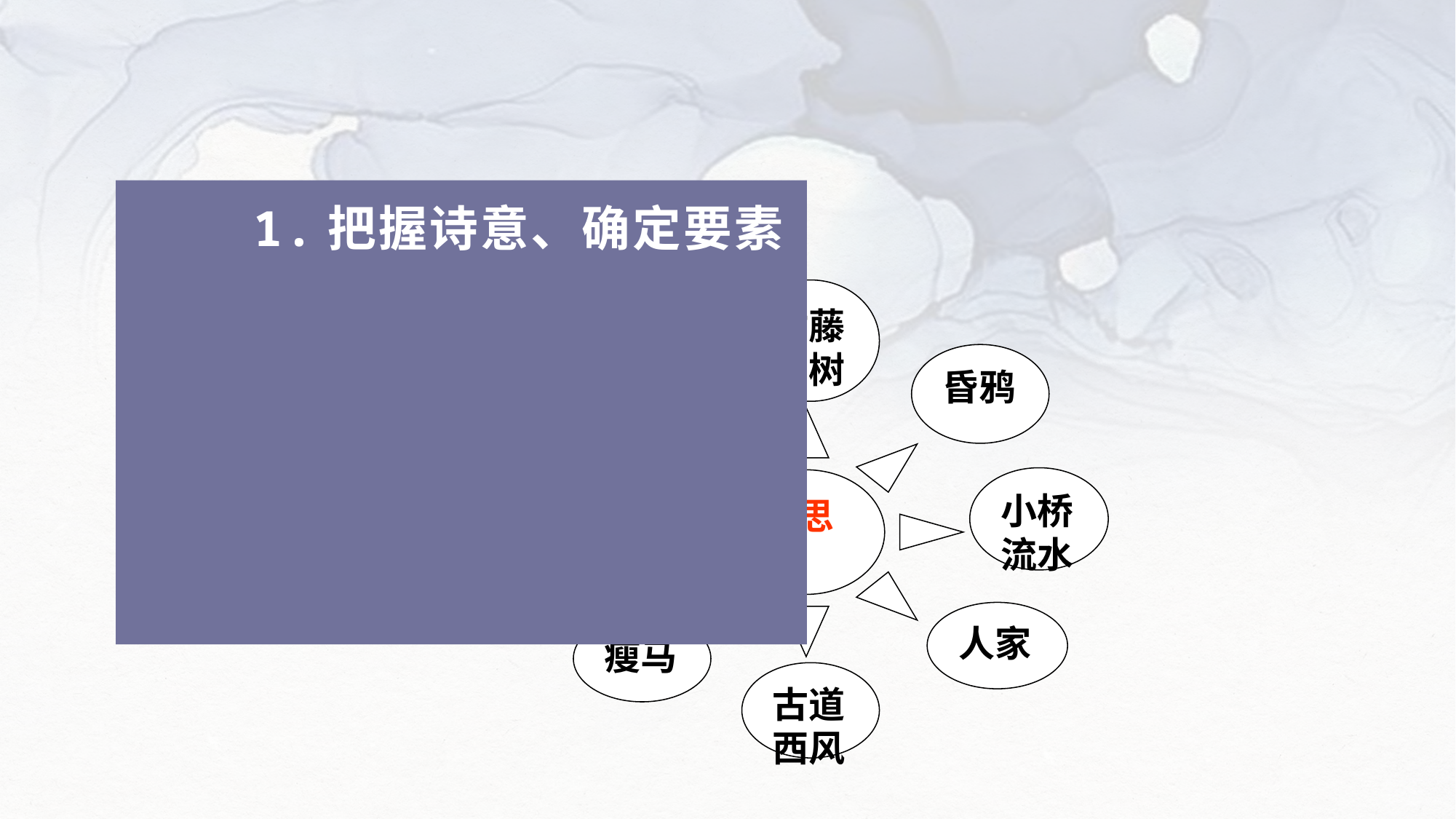

#
    1.把握诗意、确定要素
枯藤
老树

昏鸦
断肠人
秋思
夕阳
小桥流水

人家
瘦马
古道西风